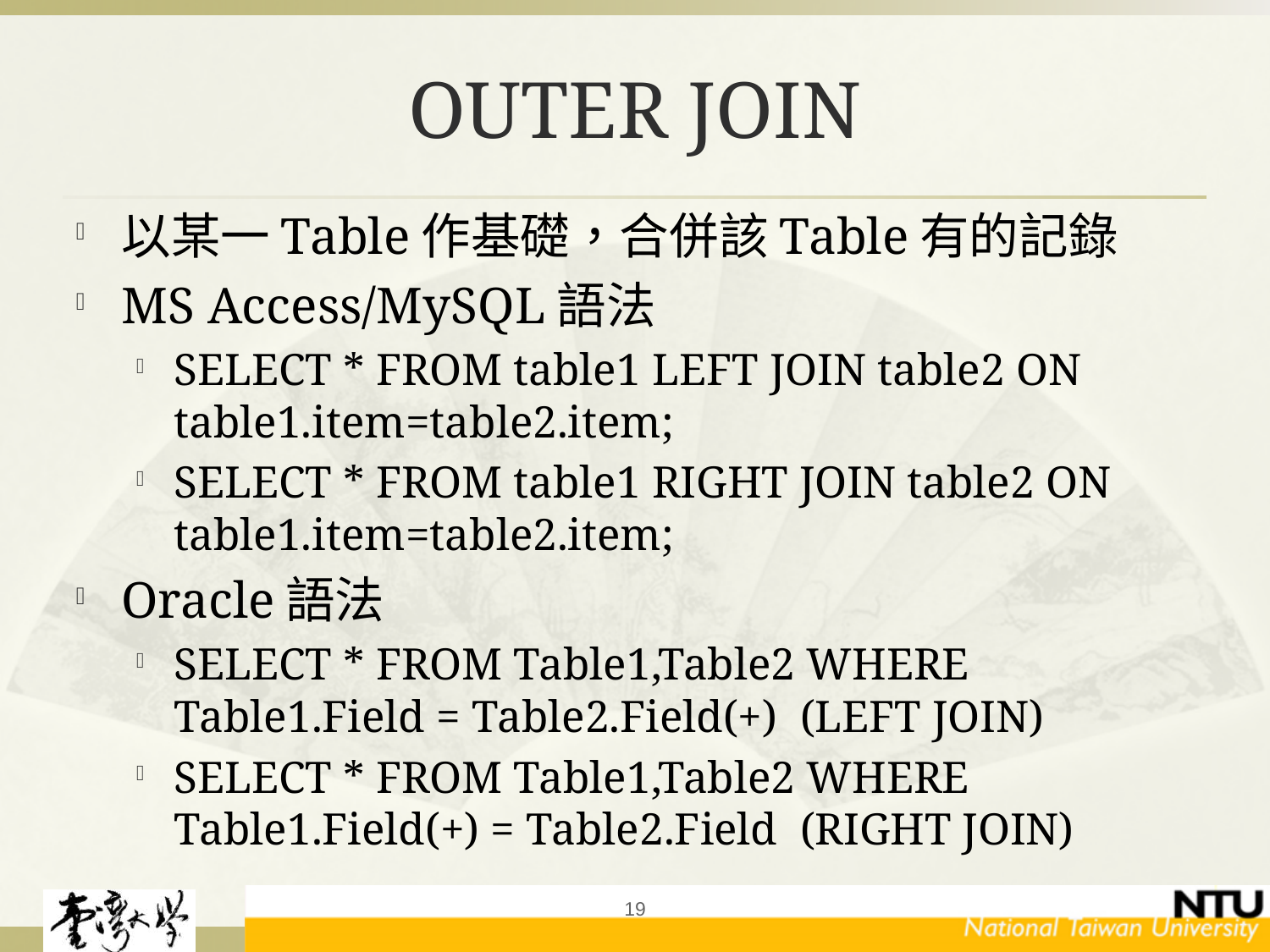

# OUTER JOIN
以某一Table作基礎，合併該Table有的記錄
MS Access/MySQL語法
SELECT * FROM table1 LEFT JOIN table2 ON table1.item=table2.item;
SELECT * FROM table1 RIGHT JOIN table2 ON table1.item=table2.item;
Oracle語法
SELECT * FROM Table1,Table2 WHERE Table1.Field = Table2.Field(+)  (LEFT JOIN)
SELECT * FROM Table1,Table2 WHERE Table1.Field(+) = Table2.Field  (RIGHT JOIN)
19